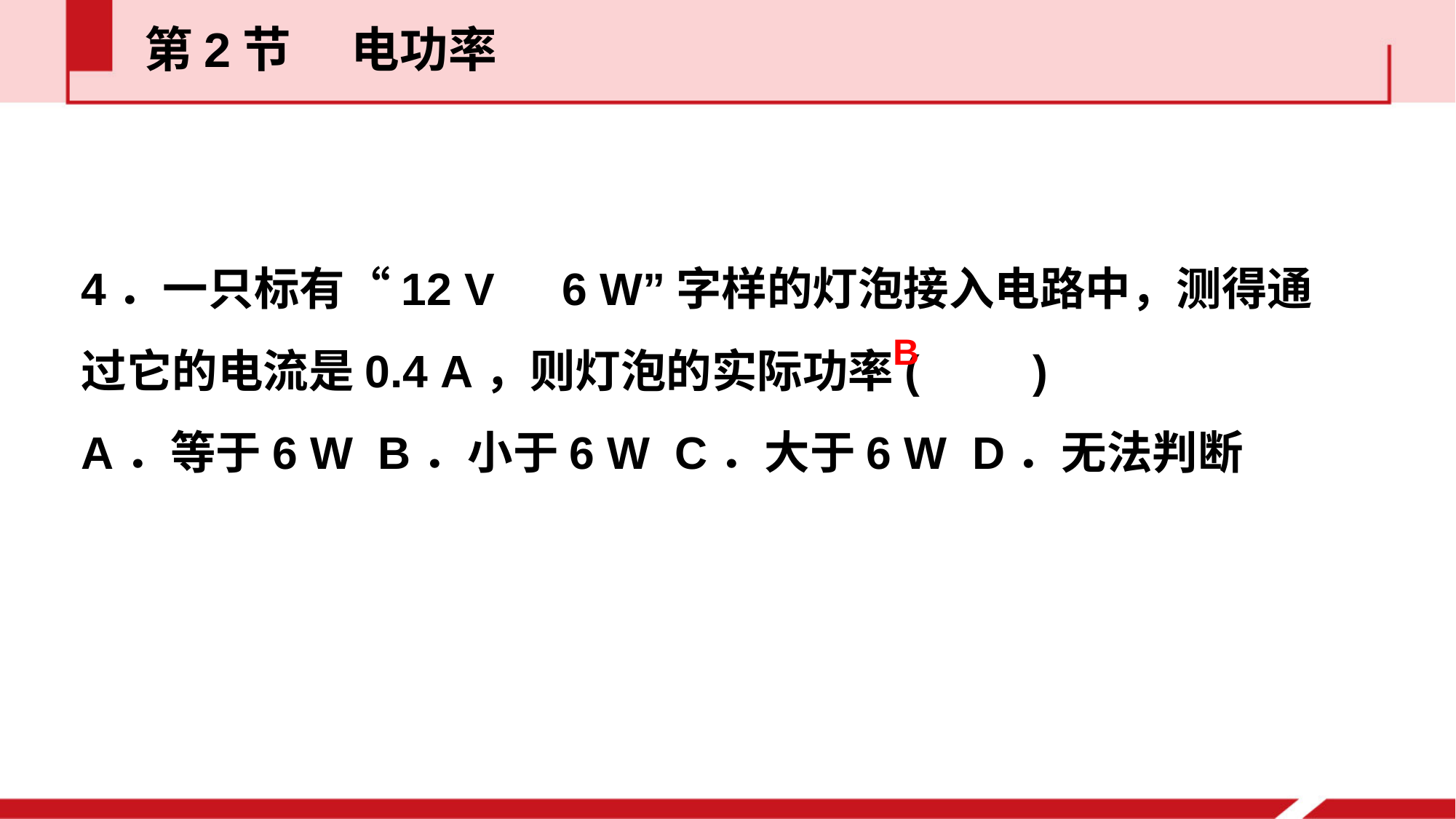

第2节  电功率
4．一只标有“12 V　6 W”字样的灯泡接入电路中，测得通过它的电流是0.4 A，则灯泡的实际功率(　　)
A．等于6 W  B．小于6 W  C．大于6 W  D．无法判断
B